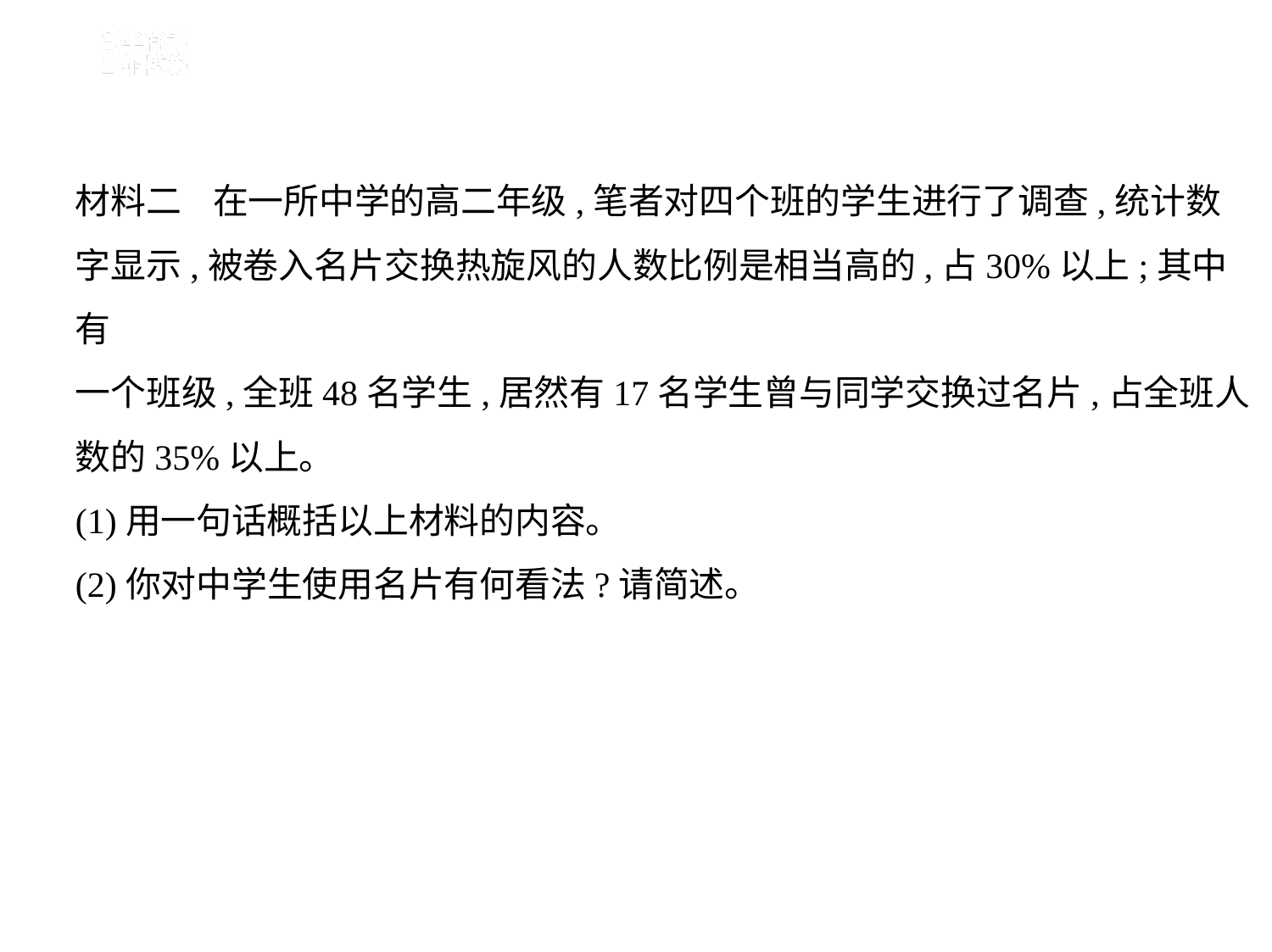

材料二    在一所中学的高二年级,笔者对四个班的学生进行了调查,统计数
字显示,被卷入名片交换热旋风的人数比例是相当高的,占30%以上;其中有
一个班级,全班48名学生,居然有17名学生曾与同学交换过名片,占全班人
数的35%以上。
(1)用一句话概括以上材料的内容。
(2)你对中学生使用名片有何看法?请简述。